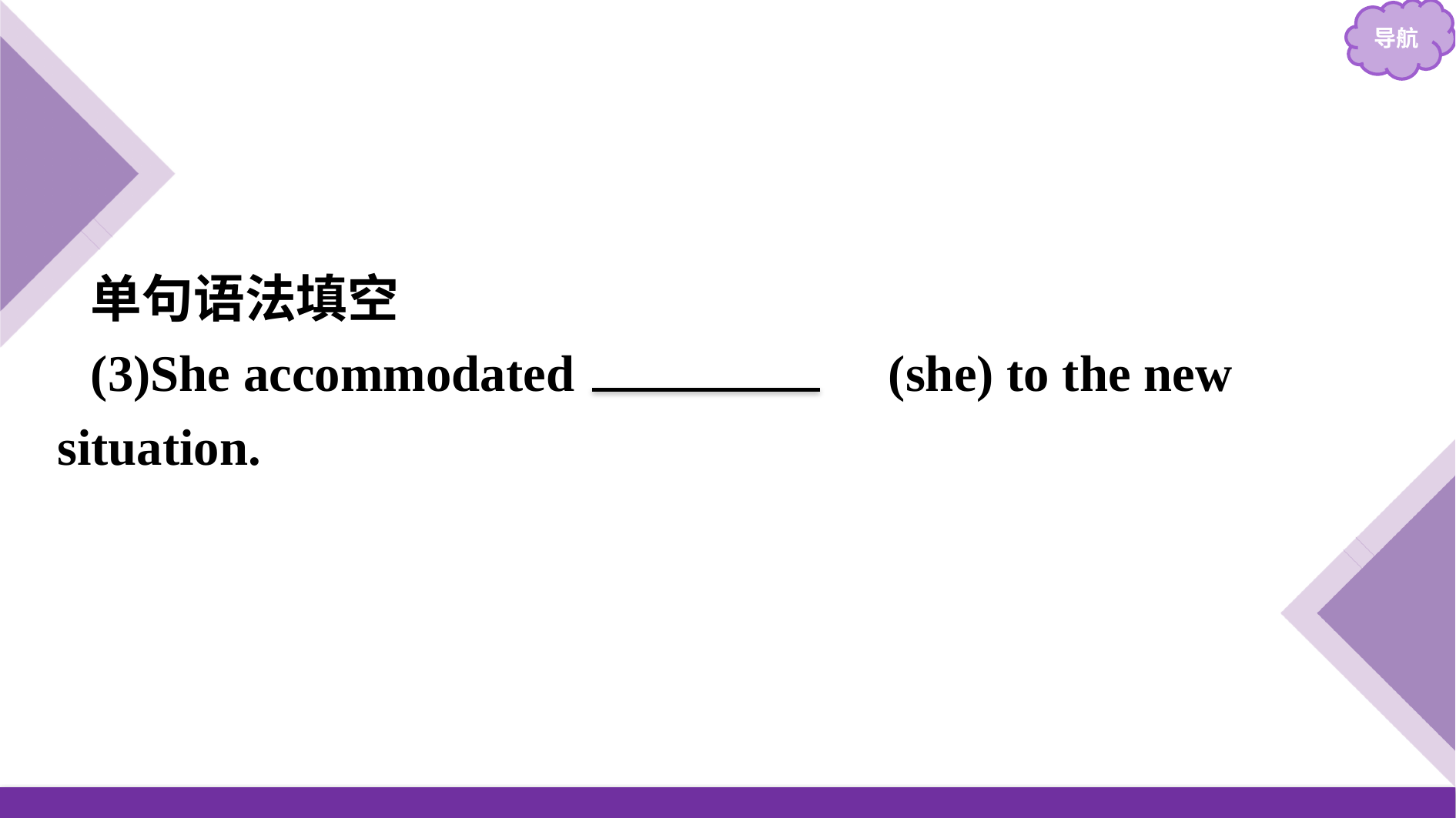

单句语法填空
(3)She accommodated 　herself　(she) to the new situation.